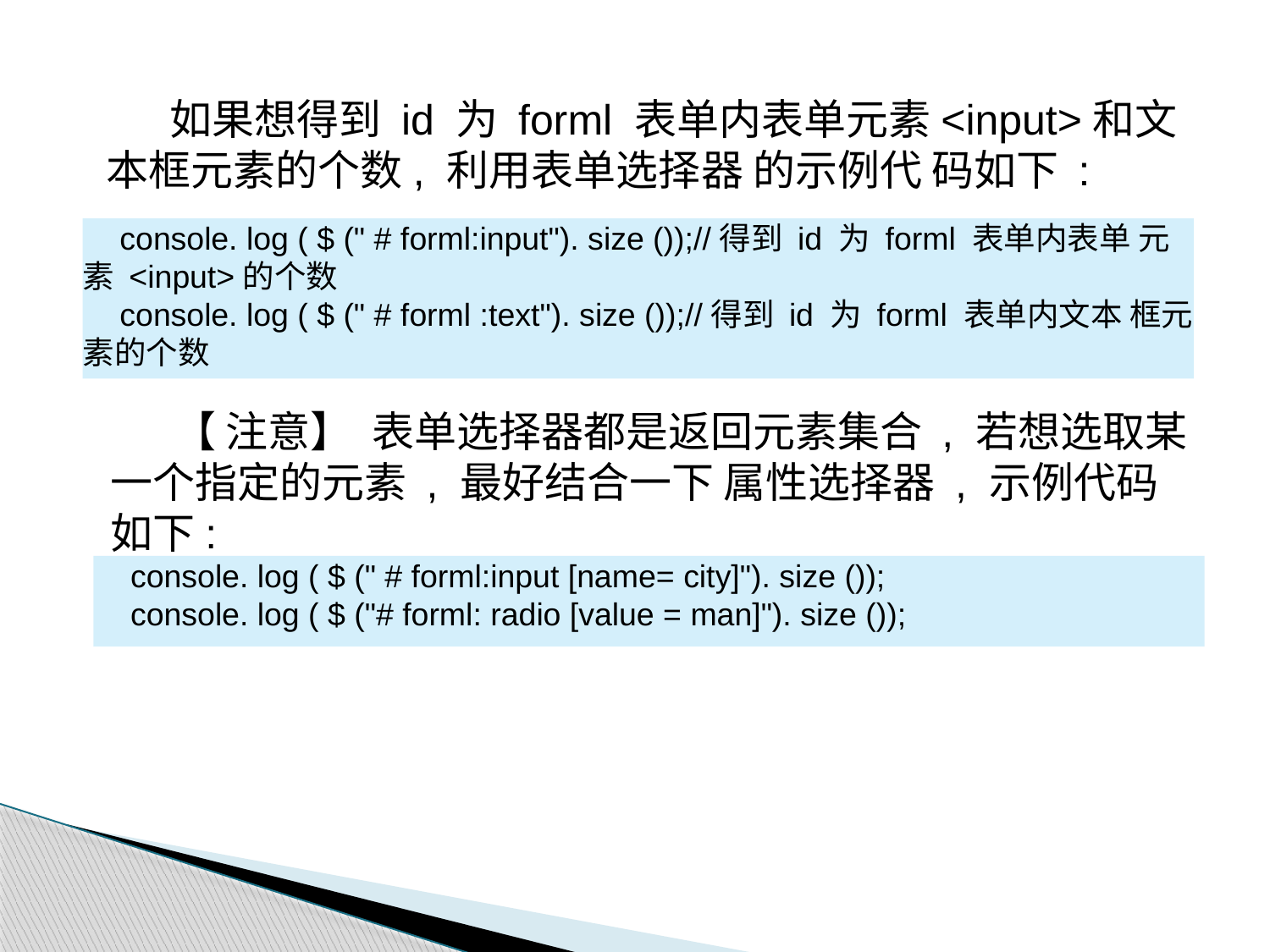

如果想得到 id 为 forml 表单内表单元素<input>和文本框元素的个数, 利用表单选择器 的示例代 码如下 :
console. log ( $ (" # forml:input"). size ());//得到 id 为 forml 表单内表单 元素 <input>的个数
console. log ( $ (" # forml :text"). size ());//得到 id 为 forml 表单内文本 框元素的个数

【 注意】  表单选择器都是返回元素集合 , 若想选取某一个指定的元素 , 最好结合一下 属性选择器 , 示例代码如下:
console. log ( $ (" # forml:input [name= city]"). size ());
console. log ( $ ("# forml: radio [value = man]"). size ());